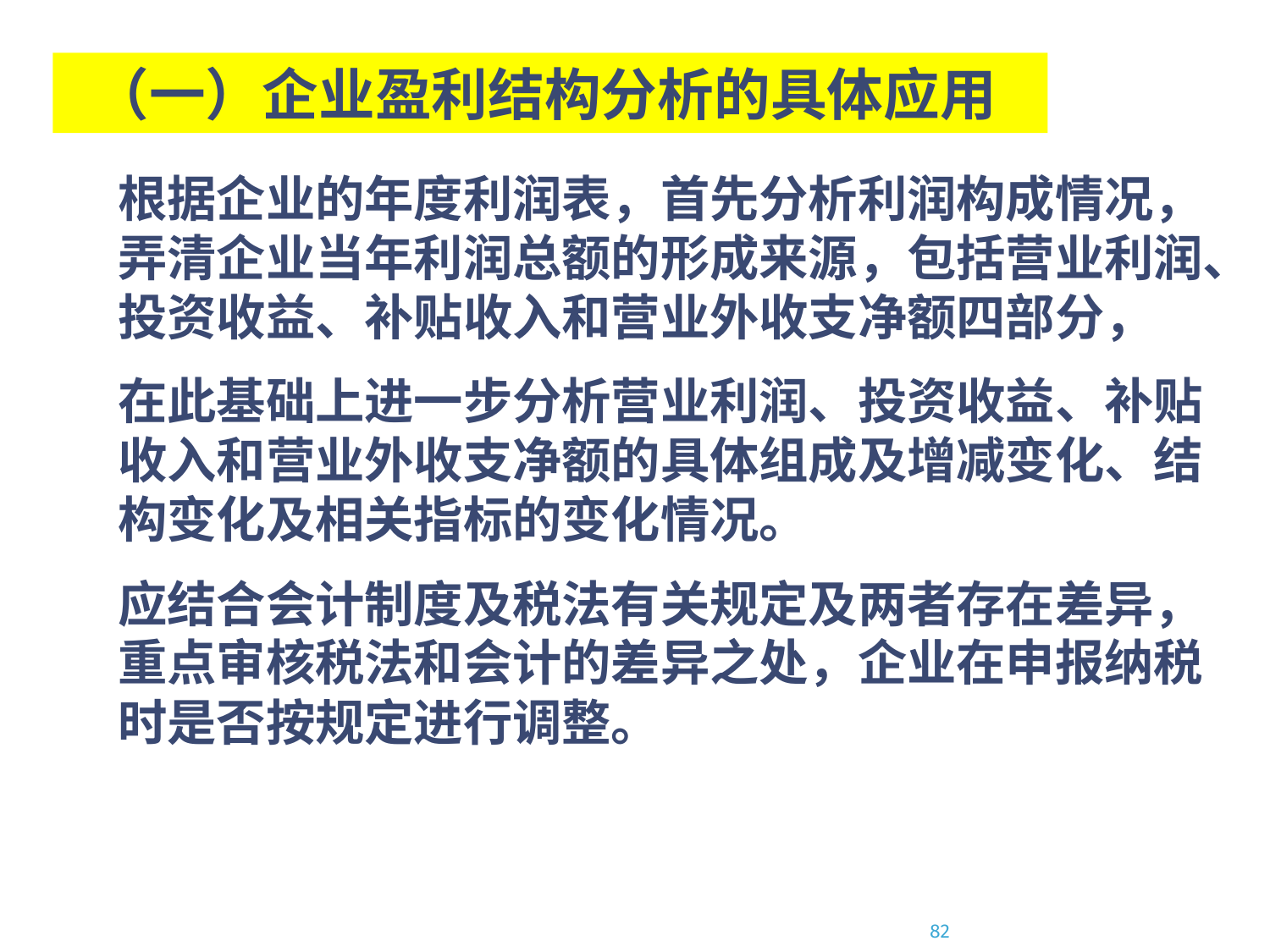

（一）企业盈利结构分析的具体应用
根据企业的年度利润表，首先分析利润构成情况，弄清企业当年利润总额的形成来源，包括营业利润、投资收益、补贴收入和营业外收支净额四部分，
在此基础上进一步分析营业利润、投资收益、补贴收入和营业外收支净额的具体组成及增减变化、结构变化及相关指标的变化情况。
应结合会计制度及税法有关规定及两者存在差异，重点审核税法和会计的差异之处，企业在申报纳税时是否按规定进行调整。
2015/7/20
82